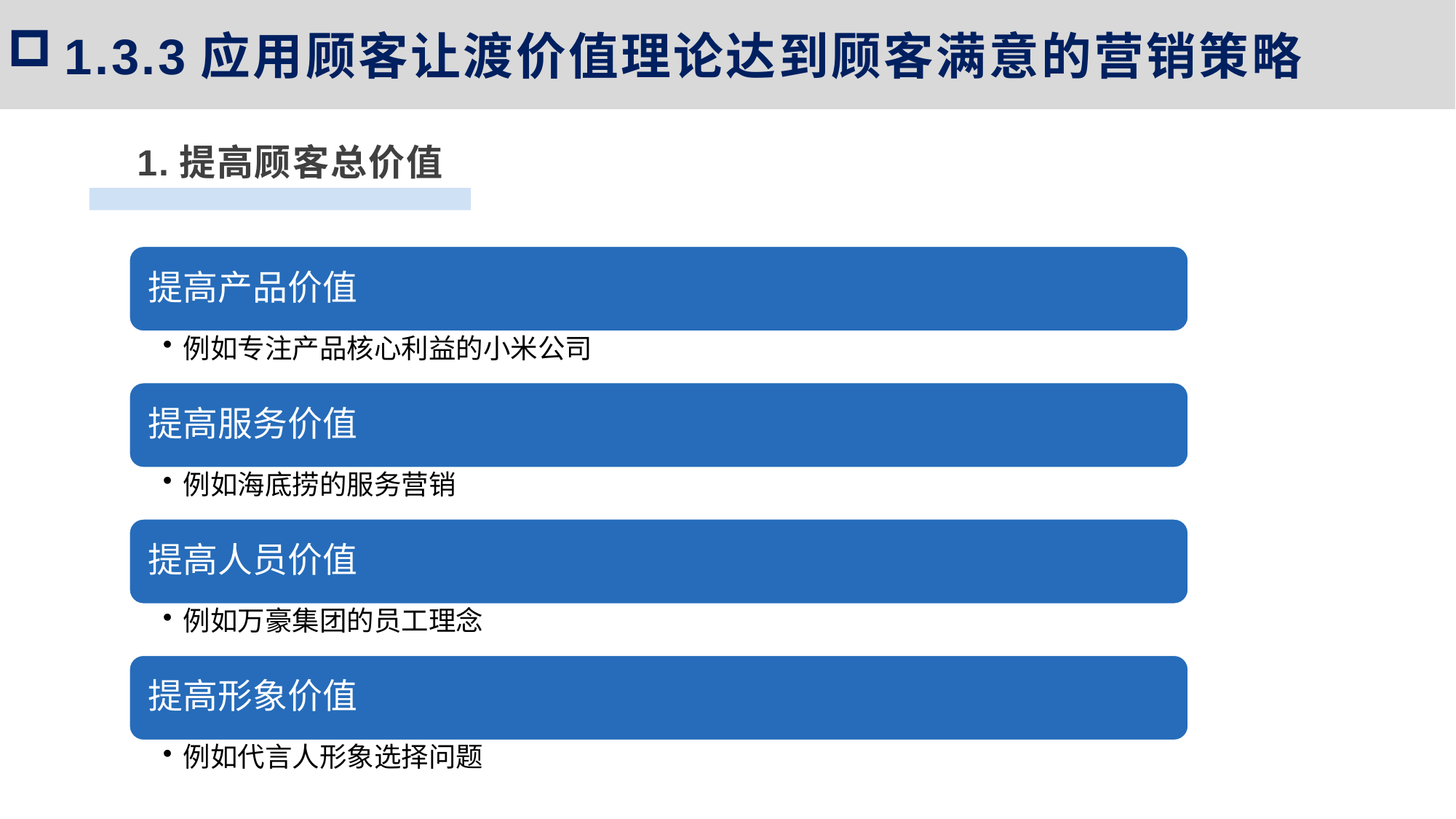

1.3.3应用顾客让渡价值理论达到顾客满意的营销策略
1.提高顾客总价值

提高产品价值
例如专注产品核心利益的小米公司
提高服务价值
例如海底捞的服务营销
提高人员价值
例如万豪集团的员工理念
提高形象价值
例如代言人形象选择问题